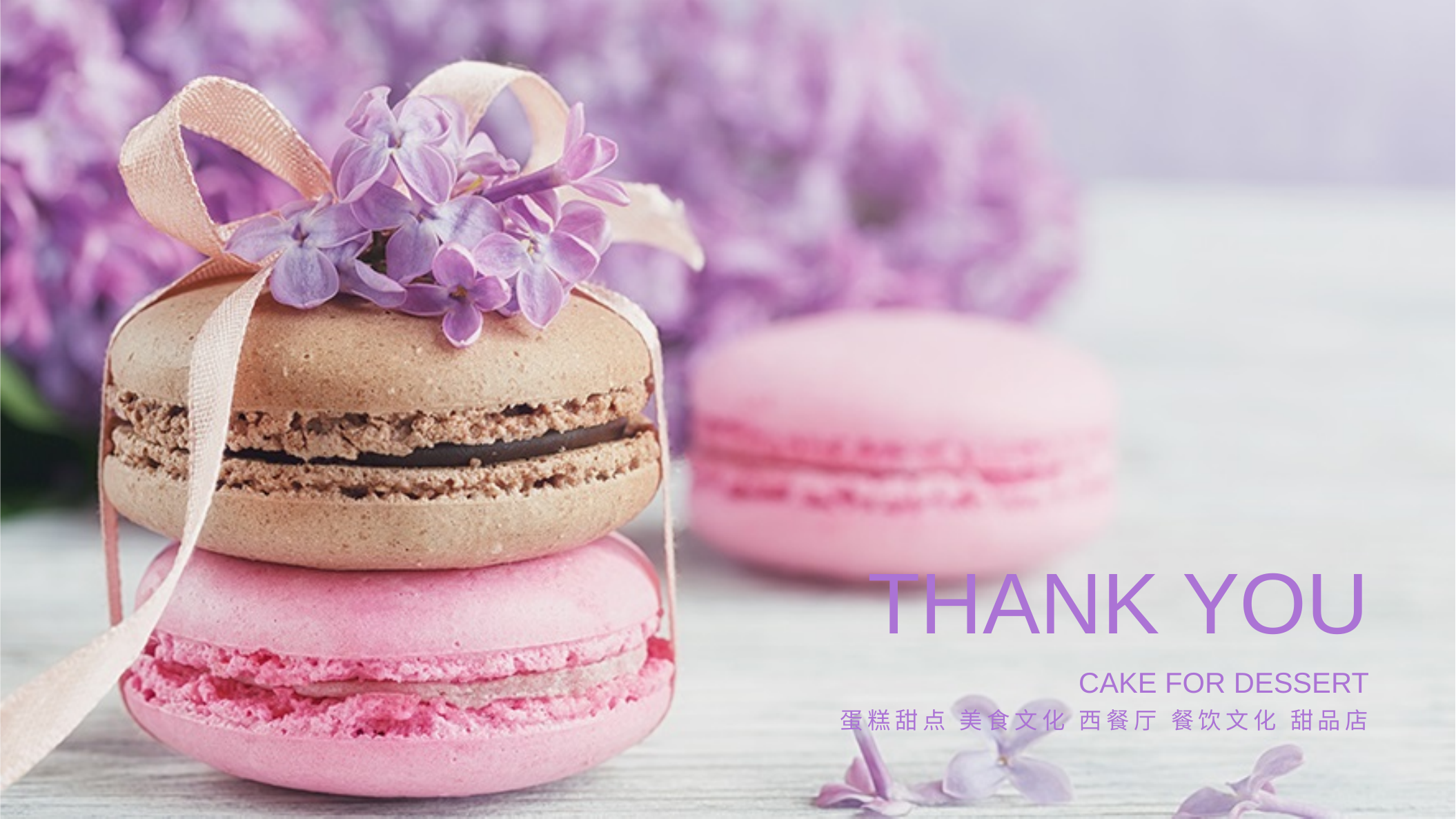

THANK YOU
CAKE FOR DESSERT
蛋糕甜点 美食文化 西餐厅 餐饮文化 甜品店